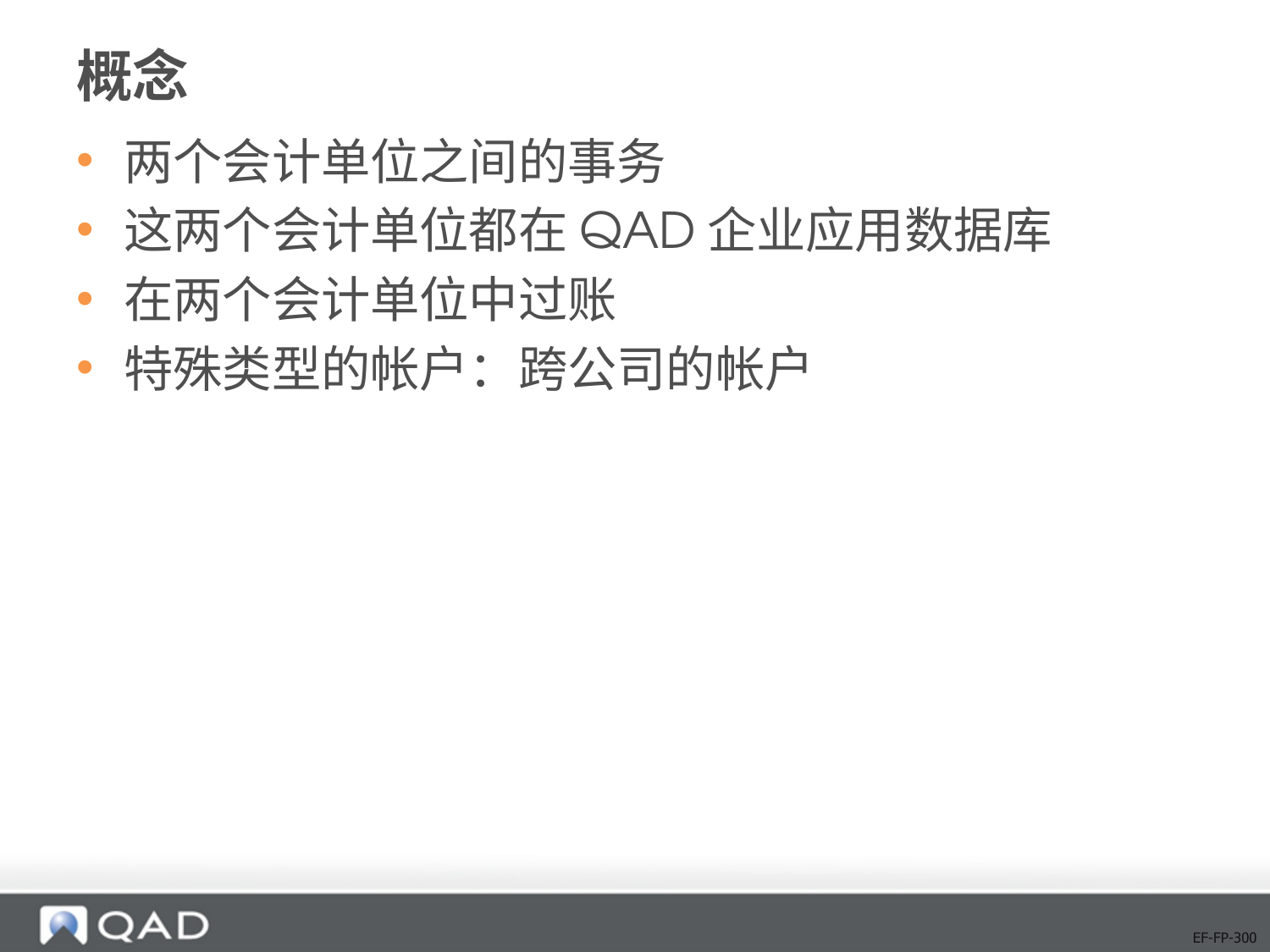

# 概念
两个会计单位之间的事务
这两个会计单位都在QAD企业应用数据库
在两个会计单位中过账
特殊类型的帐户：跨公司的帐户
EF-FP-300